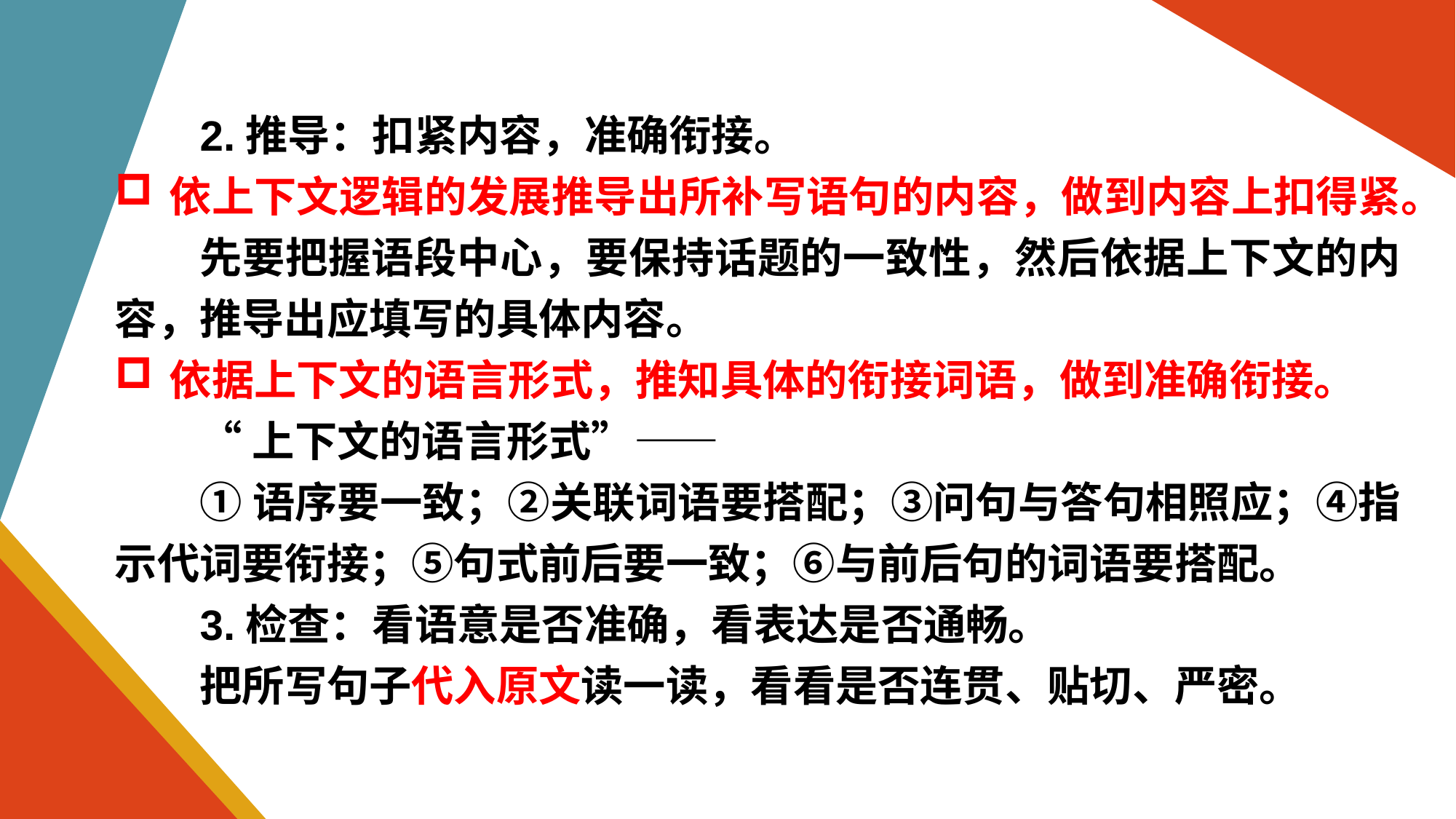

2.推导：扣紧内容，准确衔接。
依上下文逻辑的发展推导出所补写语句的内容，做到内容上扣得紧。
先要把握语段中心，要保持话题的一致性，然后依据上下文的内容，推导出应填写的具体内容。
依据上下文的语言形式，推知具体的衔接词语，做到准确衔接。
“上下文的语言形式”——
①语序要一致；②关联词语要搭配；③问句与答句相照应；④指示代词要衔接；⑤句式前后要一致；⑥与前后句的词语要搭配。
3.检查：看语意是否准确，看表达是否通畅。
把所写句子代入原文读一读，看看是否连贯、贴切、严密。